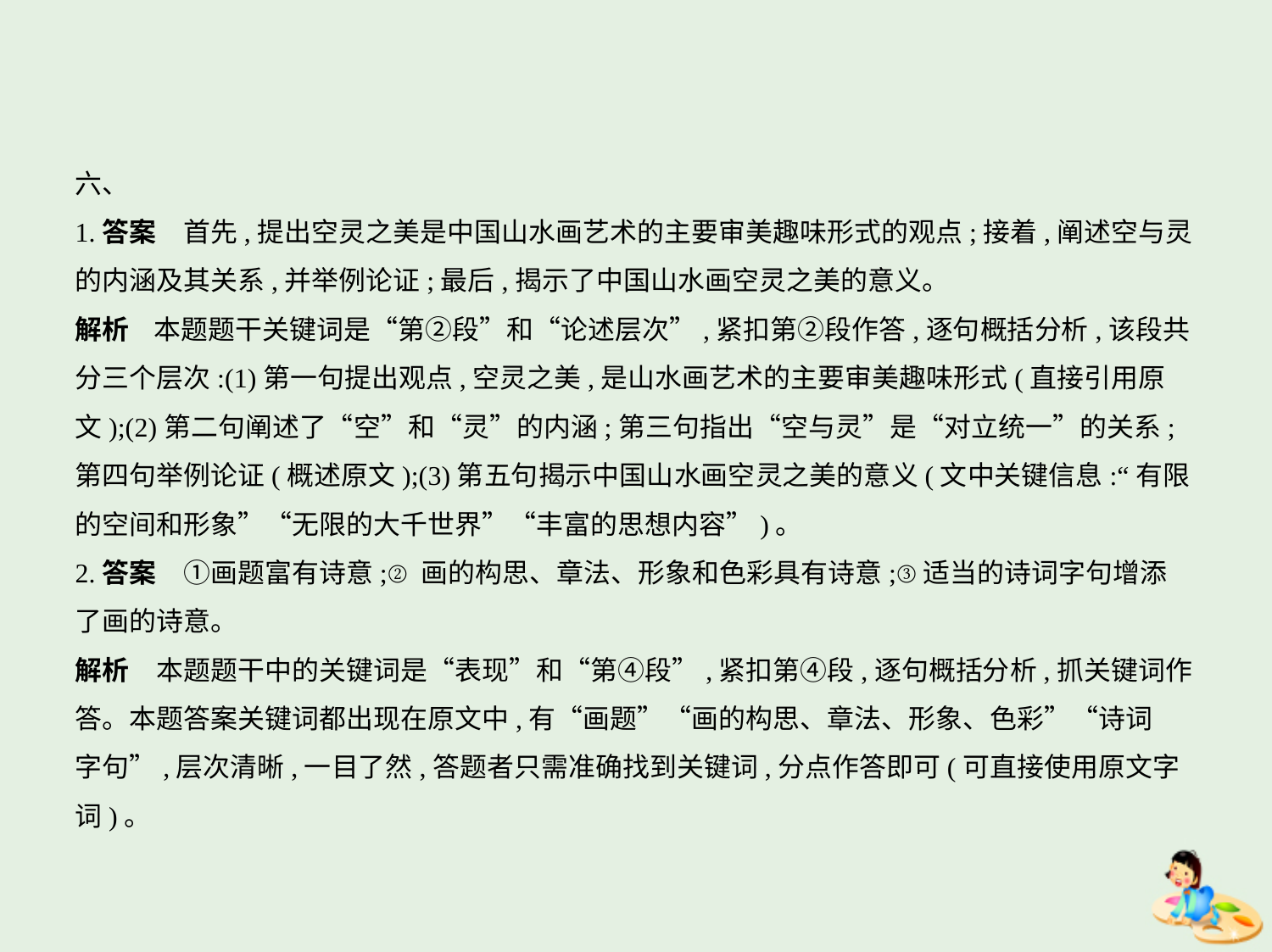

六、
1.答案　首先,提出空灵之美是中国山水画艺术的主要审美趣味形式的观点;接着,阐述空与灵
的内涵及其关系,并举例论证;最后,揭示了中国山水画空灵之美的意义。
解析    本题题干关键词是“第②段”和“论述层次”,紧扣第②段作答,逐句概括分析,该段共
分三个层次:(1)第一句提出观点,空灵之美,是山水画艺术的主要审美趣味形式(直接引用原
文);(2)第二句阐述了“空”和“灵”的内涵;第三句指出“空与灵”是“对立统一”的关系;
第四句举例论证(概述原文);(3)第五句揭示中国山水画空灵之美的意义(文中关键信息:“有限
的空间和形象”“无限的大千世界”“丰富的思想内容”)。
2.答案　①画题富有诗意;②画的构思、章法、形象和色彩具有诗意;③适当的诗词字句增添
了画的诗意。
解析　本题题干中的关键词是“表现”和“第④段”,紧扣第④段,逐句概括分析,抓关键词作
答。本题答案关键词都出现在原文中,有“画题”“画的构思、章法、形象、色彩”“诗词
字句”,层次清晰,一目了然,答题者只需准确找到关键词,分点作答即可(可直接使用原文字
词)。